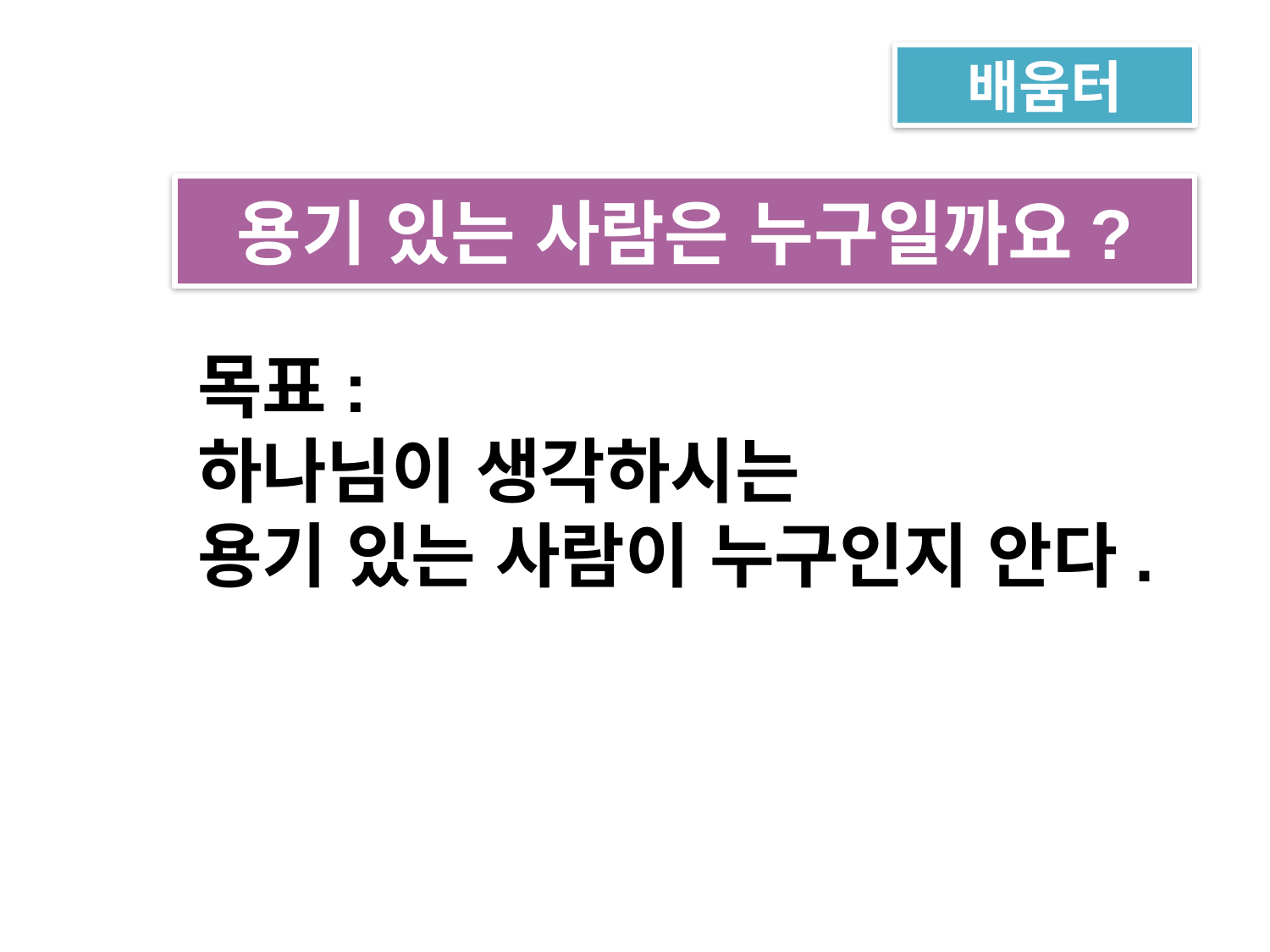

배움터
용기 있는 사람은 누구일까요?
목표:
하나님이 생각하시는
용기 있는 사람이 누구인지 안다.